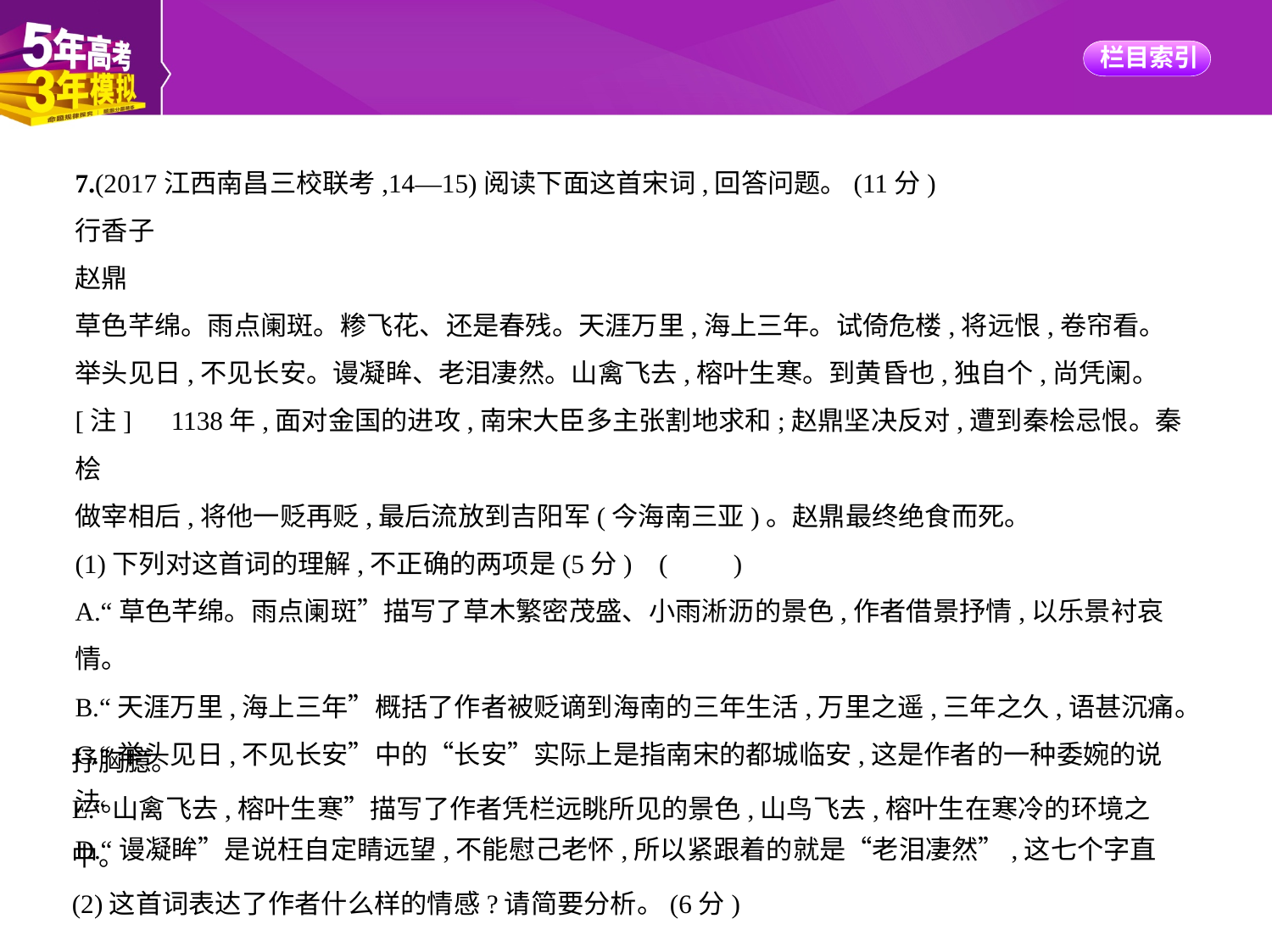

7.(2017江西南昌三校联考,14—15)阅读下面这首宋词,回答问题。(11分)
行香子
赵鼎
草色芊绵。雨点阑斑。糁飞花、还是春残。天涯万里,海上三年。试倚危楼,将远恨,卷帘看。
举头见日,不见长安。谩凝眸、老泪凄然。山禽飞去,榕叶生寒。到黄昏也,独自个,尚凭阑。
[注]　1138年,面对金国的进攻,南宋大臣多主张割地求和;赵鼎坚决反对,遭到秦桧忌恨。秦桧
做宰相后,将他一贬再贬,最后流放到吉阳军(今海南三亚)。赵鼎最终绝食而死。
(1)下列对这首词的理解,不正确的两项是(5分) (　　)
A.“草色芊绵。雨点阑斑”描写了草木繁密茂盛、小雨淅沥的景色,作者借景抒情,以乐景衬哀情。
B.“天涯万里,海上三年”概括了作者被贬谪到海南的三年生活,万里之遥,三年之久,语甚沉痛。
C.“举头见日,不见长安”中的“长安”实际上是指南宋的都城临安,这是作者的一种委婉的说法。
D.“谩凝眸”是说枉自定睛远望,不能慰己老怀,所以紧跟着的就是“老泪凄然”,这七个字直
抒胸臆。
E.“山禽飞去,榕叶生寒”描写了作者凭栏远眺所见的景色,山鸟飞去,榕叶生在寒冷的环境之中。
(2)这首词表达了作者什么样的情感?请简要分析。(6分)